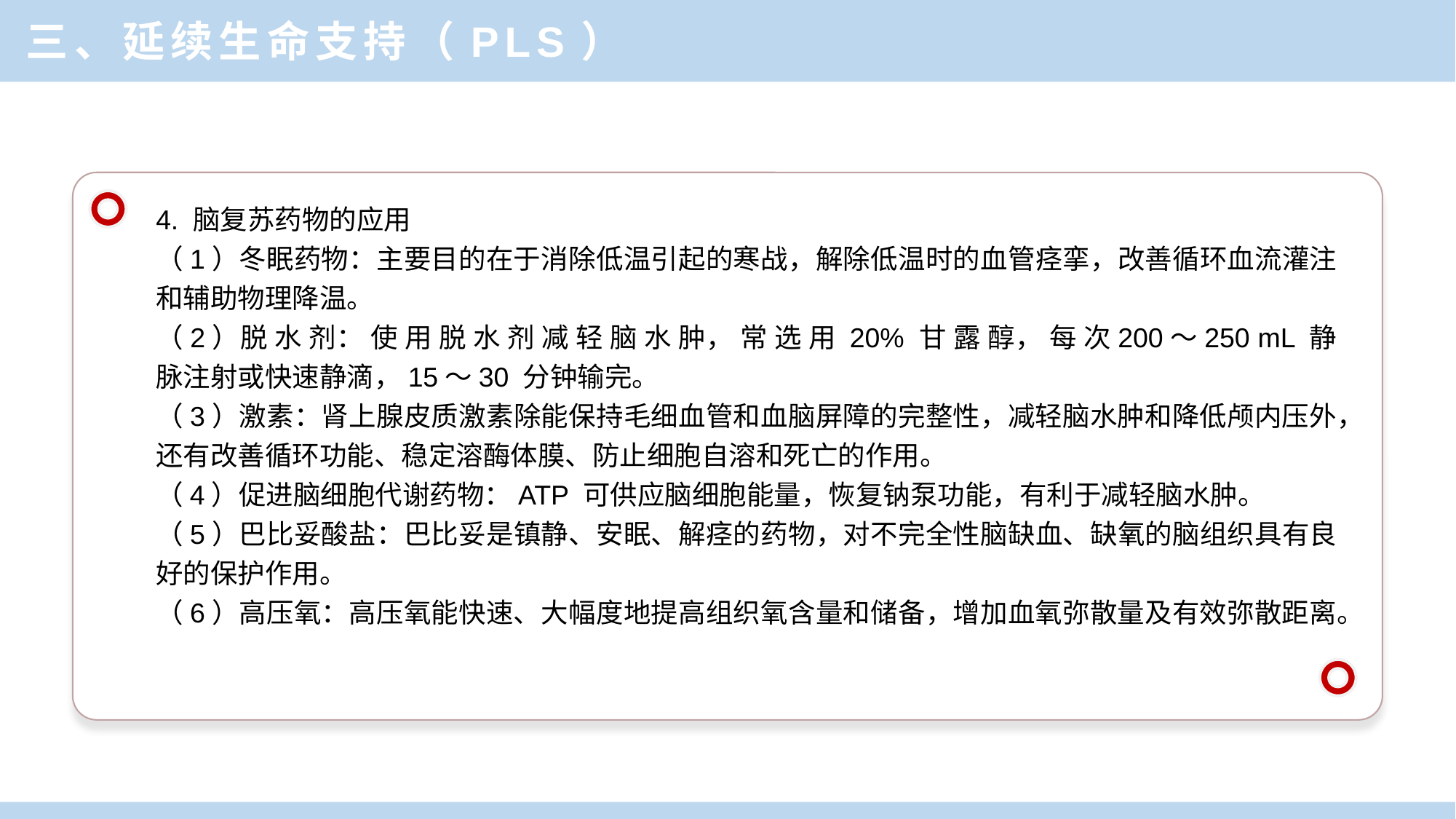

三、延续生命支持（PLS）

4. 脑复苏药物的应用
（1）冬眠药物：主要目的在于消除低温引起的寒战，解除低温时的血管痉挛，改善循环血流灌注和辅助物理降温。
（2）脱 水 剂： 使 用 脱 水 剂 减 轻 脑 水 肿， 常 选 用 20% 甘 露 醇， 每 次200～250 mL 静脉注射或快速静滴，15～30 分钟输完。
（3）激素：肾上腺皮质激素除能保持毛细血管和血脑屏障的完整性，减轻脑水肿和降低颅内压外，还有改善循环功能、稳定溶酶体膜、防止细胞自溶和死亡的作用。
（4）促进脑细胞代谢药物：ATP 可供应脑细胞能量，恢复钠泵功能，有利于减轻脑水肿。
（5）巴比妥酸盐：巴比妥是镇静、安眠、解痉的药物，对不完全性脑缺血、缺氧的脑组织具有良好的保护作用。
（6）高压氧：高压氧能快速、大幅度地提高组织氧含量和储备，增加血氧弥散量及有效弥散距离。